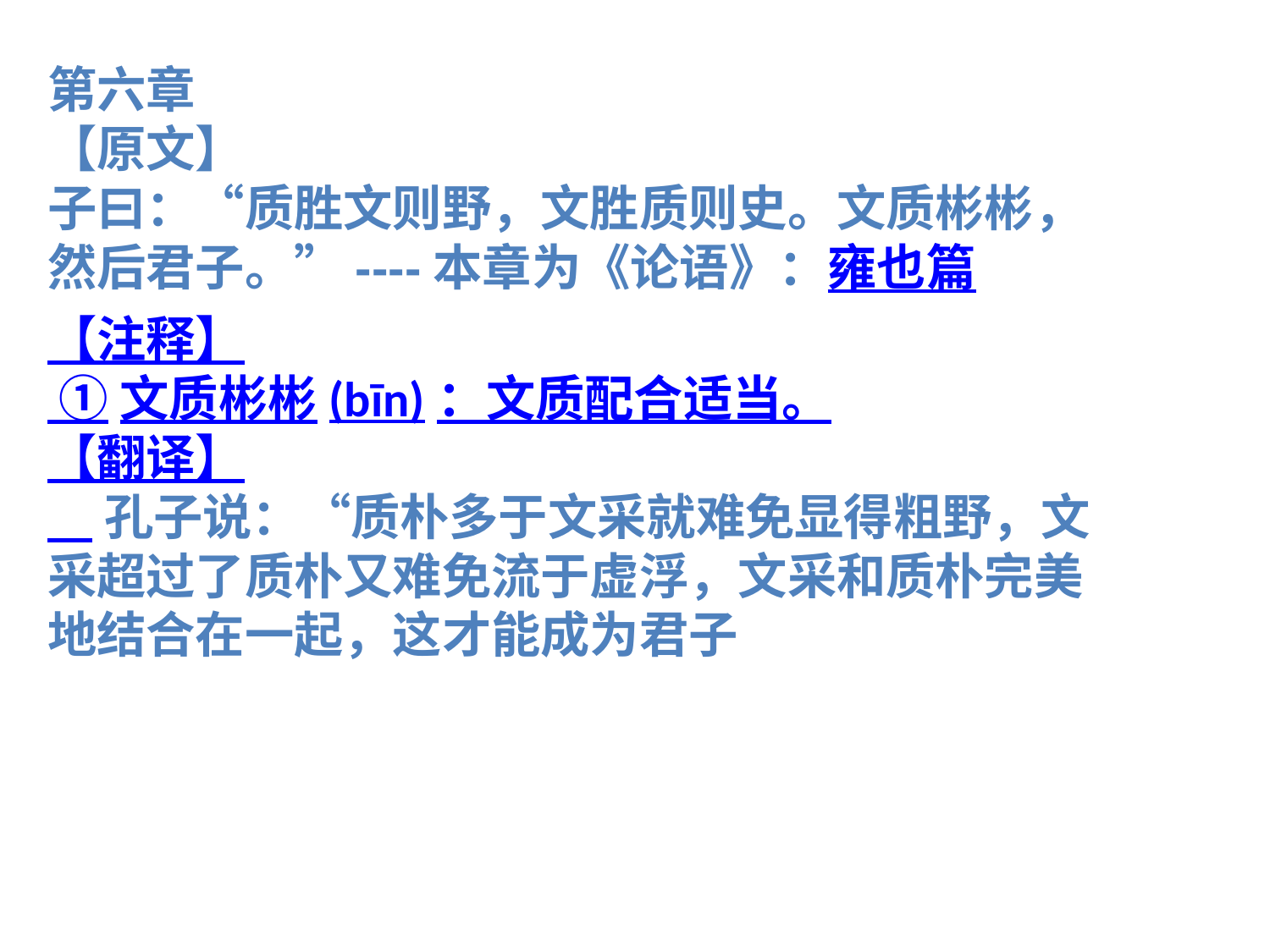

第六章【原文】子曰：“质胜文则野，文胜质则史。文质彬彬，然后君子。”----本章为《论语》：雍也篇【注释】 ①文质彬彬(bīn)：文质配合适当。【翻译】    孔子说：“质朴多于文采就难免显得粗野，文采超过了质朴又难免流于虚浮，文采和质朴完美地结合在一起，这才能成为君子